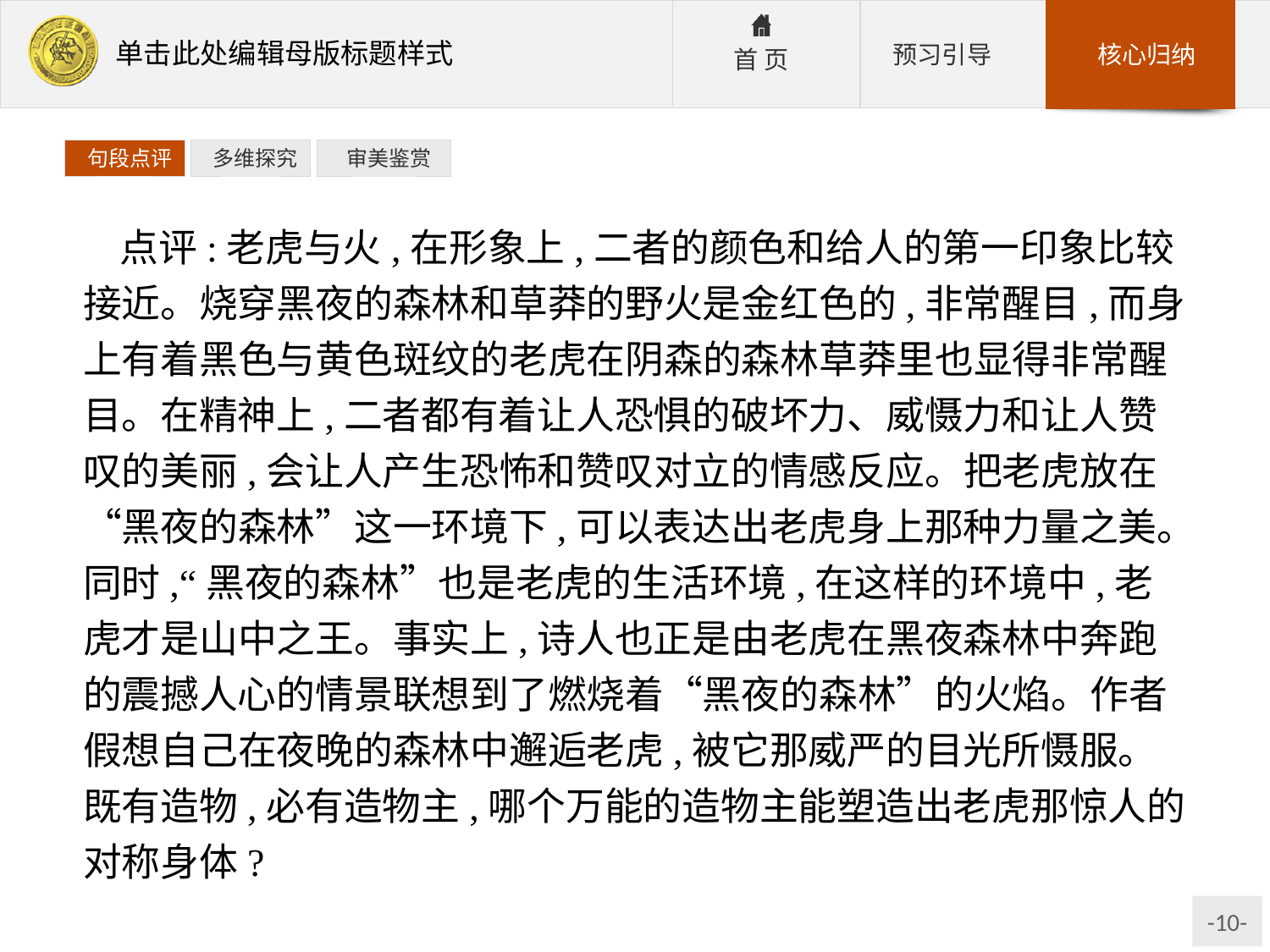

句段点评
 多维探究
 审美鉴赏
点评:老虎与火,在形象上,二者的颜色和给人的第一印象比较接近。烧穿黑夜的森林和草莽的野火是金红色的,非常醒目,而身上有着黑色与黄色斑纹的老虎在阴森的森林草莽里也显得非常醒目。在精神上,二者都有着让人恐惧的破坏力、威慑力和让人赞叹的美丽,会让人产生恐怖和赞叹对立的情感反应。把老虎放在“黑夜的森林”这一环境下,可以表达出老虎身上那种力量之美。同时,“黑夜的森林”也是老虎的生活环境,在这样的环境中,老虎才是山中之王。事实上,诗人也正是由老虎在黑夜森林中奔跑的震撼人心的情景联想到了燃烧着“黑夜的森林”的火焰。作者假想自己在夜晚的森林中邂逅老虎,被它那威严的目光所慑服。既有造物,必有造物主,哪个万能的造物主能塑造出老虎那惊人的对称身体?